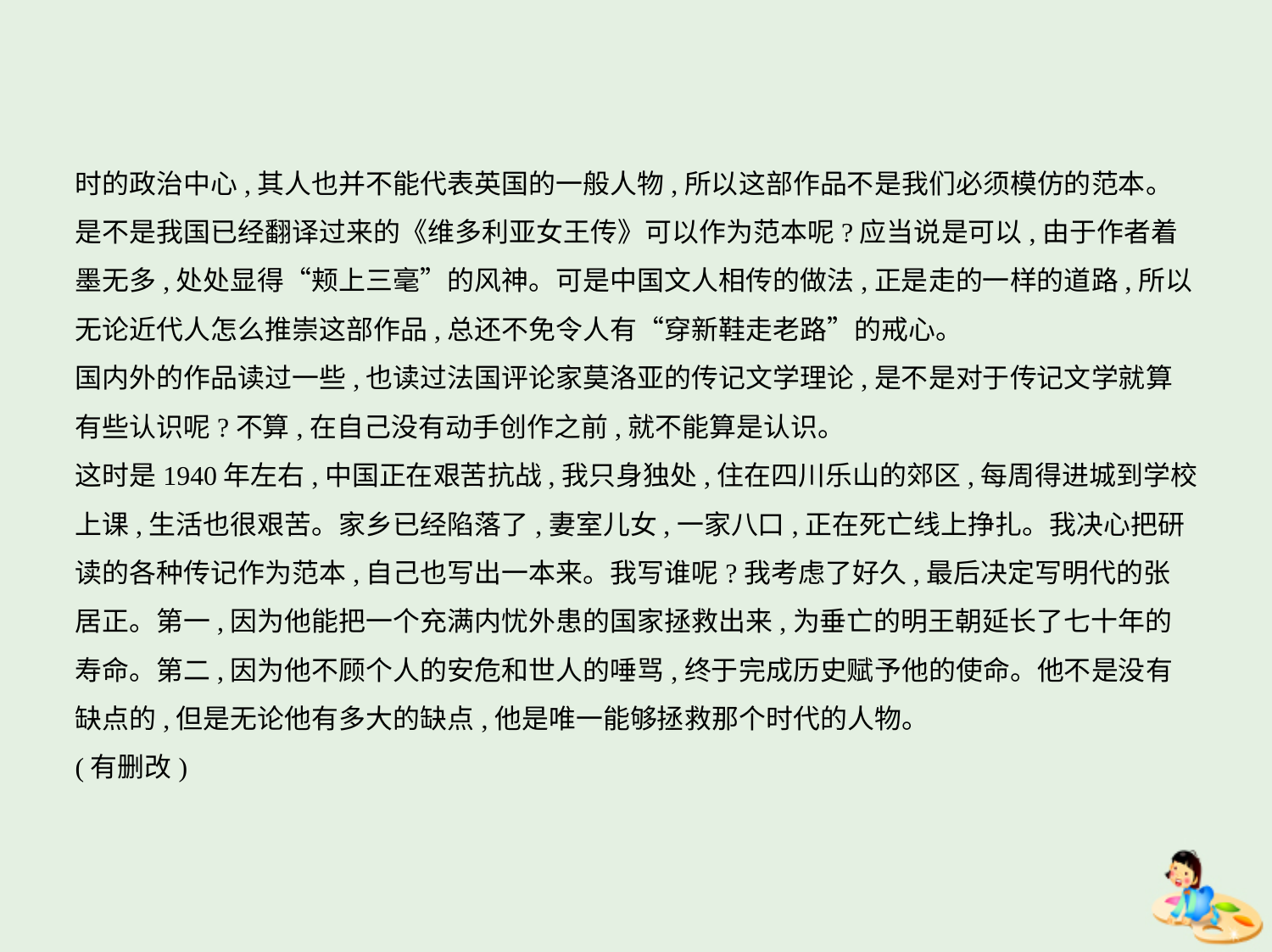

时的政治中心,其人也并不能代表英国的一般人物,所以这部作品不是我们必须模仿的范本。
是不是我国已经翻译过来的《维多利亚女王传》可以作为范本呢?应当说是可以,由于作者着
墨无多,处处显得“颊上三毫”的风神。可是中国文人相传的做法,正是走的一样的道路,所以
无论近代人怎么推崇这部作品,总还不免令人有“穿新鞋走老路”的戒心。
国内外的作品读过一些,也读过法国评论家莫洛亚的传记文学理论,是不是对于传记文学就算
有些认识呢?不算,在自己没有动手创作之前,就不能算是认识。
这时是1940年左右,中国正在艰苦抗战,我只身独处,住在四川乐山的郊区,每周得进城到学校
上课,生活也很艰苦。家乡已经陷落了,妻室儿女,一家八口,正在死亡线上挣扎。我决心把研
读的各种传记作为范本,自己也写出一本来。我写谁呢?我考虑了好久,最后决定写明代的张
居正。第一,因为他能把一个充满内忧外患的国家拯救出来,为垂亡的明王朝延长了七十年的
寿命。第二,因为他不顾个人的安危和世人的唾骂,终于完成历史赋予他的使命。他不是没有
缺点的,但是无论他有多大的缺点,他是唯一能够拯救那个时代的人物。
(有删改)